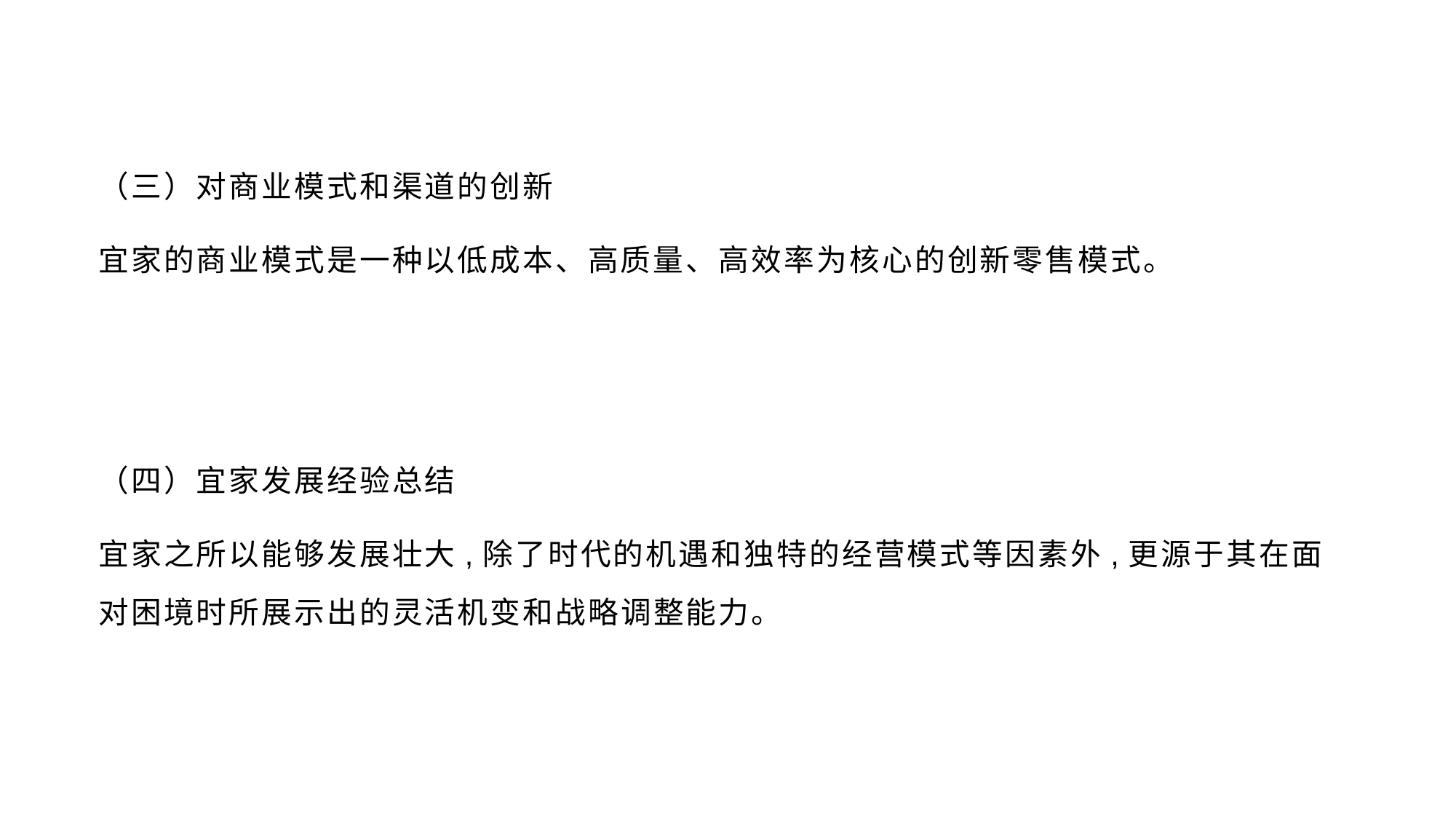

（三）对商业模式和渠道的创新
宜家的商业模式是一种以低成本、高质量、高效率为核心的创新零售模式。

（四）宜家发展经验总结
宜家之所以能够发展壮大,除了时代的机遇和独特的经营模式等因素外,更源于其在面对困境时所展示出的灵活机变和战略调整能力。